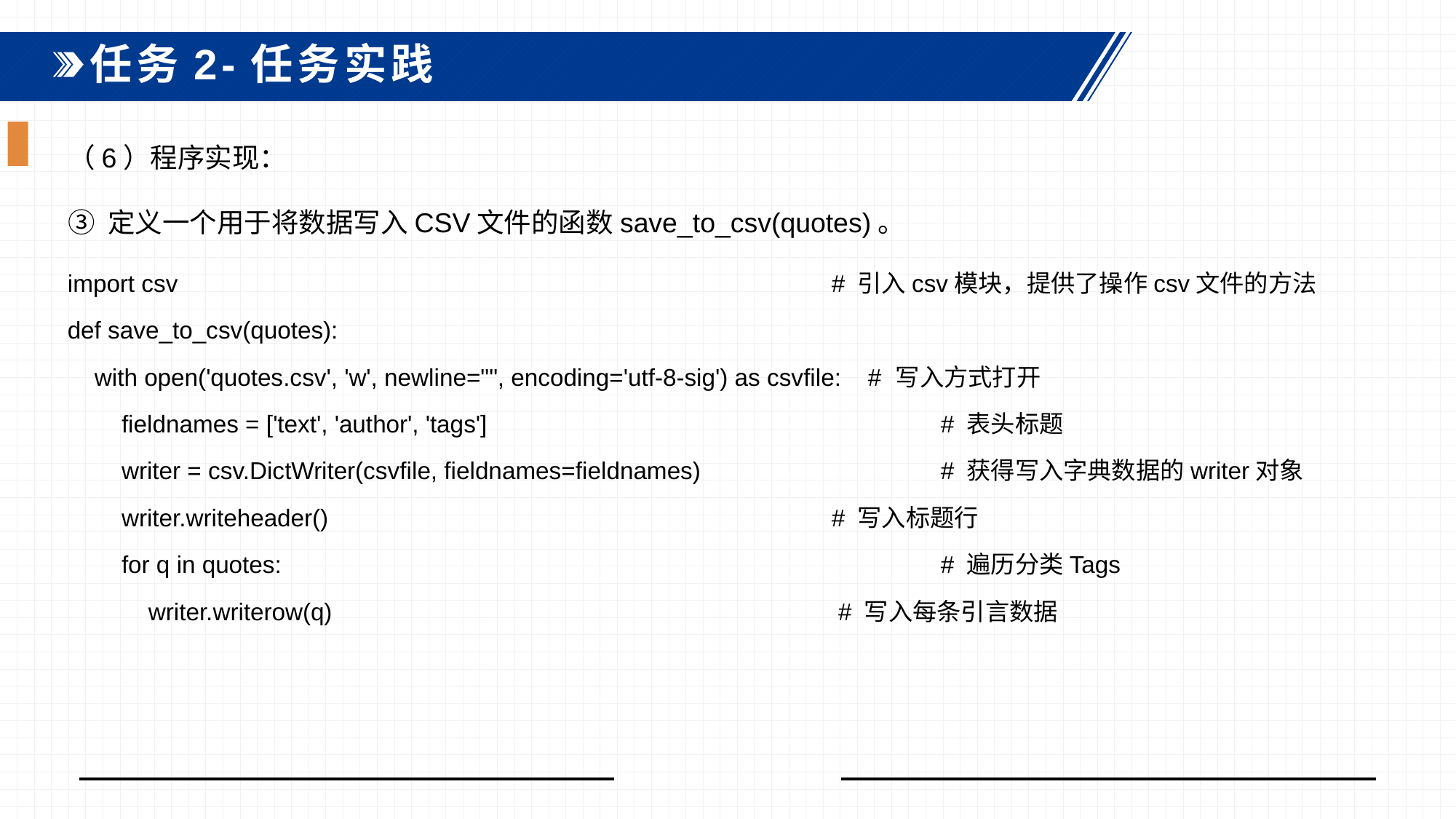

任务2-任务实践
（6）程序实现：
③ 定义一个用于将数据写入CSV文件的函数save_to_csv(quotes)。
import csv                       			 		# 引入csv模块，提供了操作csv文件的方法
def save_to_csv(quotes):
    with open('quotes.csv', 'w', newline="", encoding='utf-8-sig') as csvfile:    # 写入方式打开
        fieldnames = ['text', 'author', 'tags']                        			# 表头标题
        writer = csv.DictWriter(csvfile, fieldnames=fieldnames)        		# 获得写入字典数据的writer对象
        writer.writeheader()        					# 写入标题行
        for q in quotes:            						# 遍历分类Tags
            writer.writerow(q)      					 # 写入每条引言数据